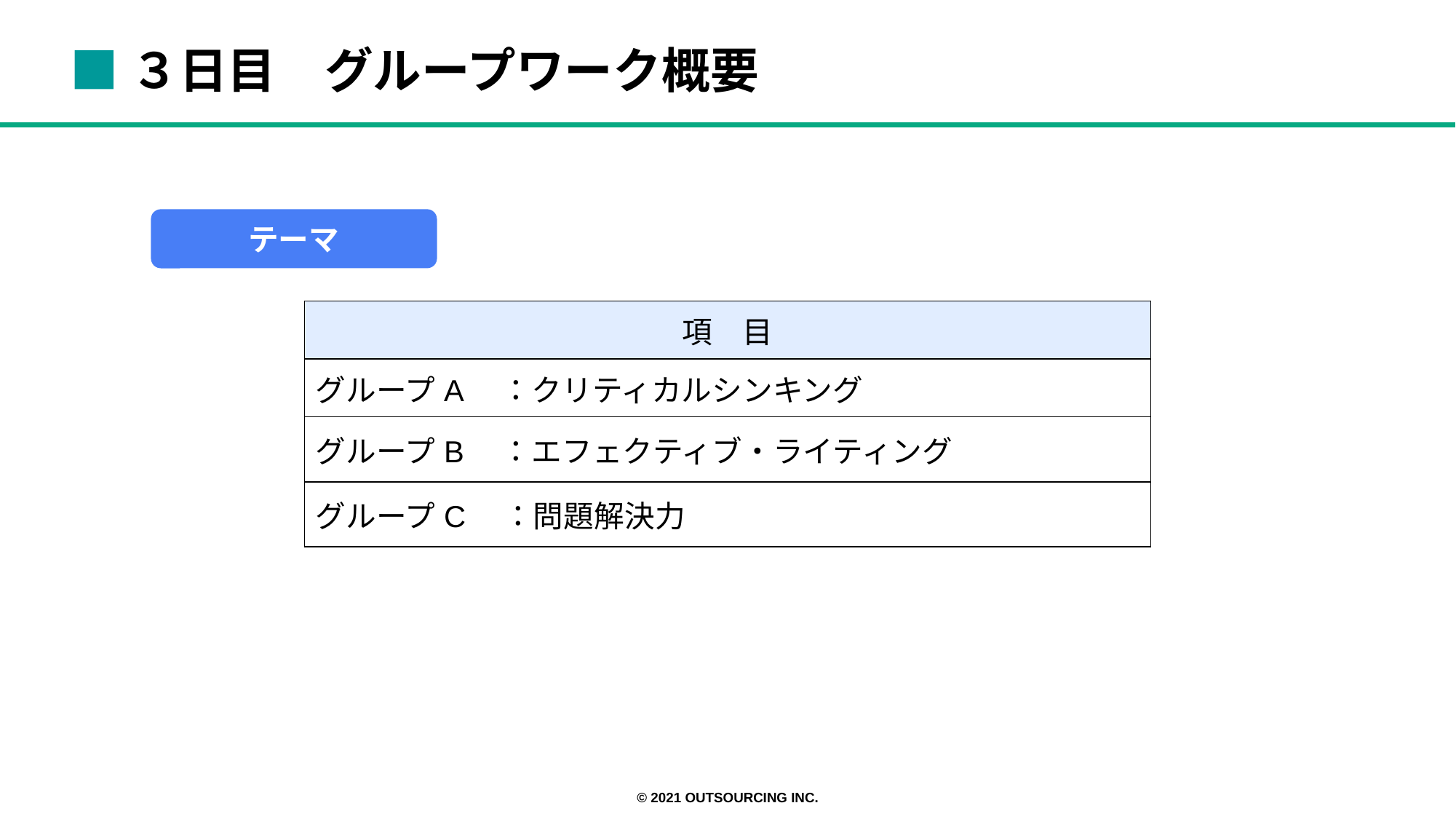

■３日目　グループワーク概要
テーマ
| 項　目 |
| --- |
| グループA　：クリティカルシンキング |
| グループB　：エフェクティブ・ライティング |
| グループC　：問題解決力 |
© 2021 OUTSOURCING Inc.